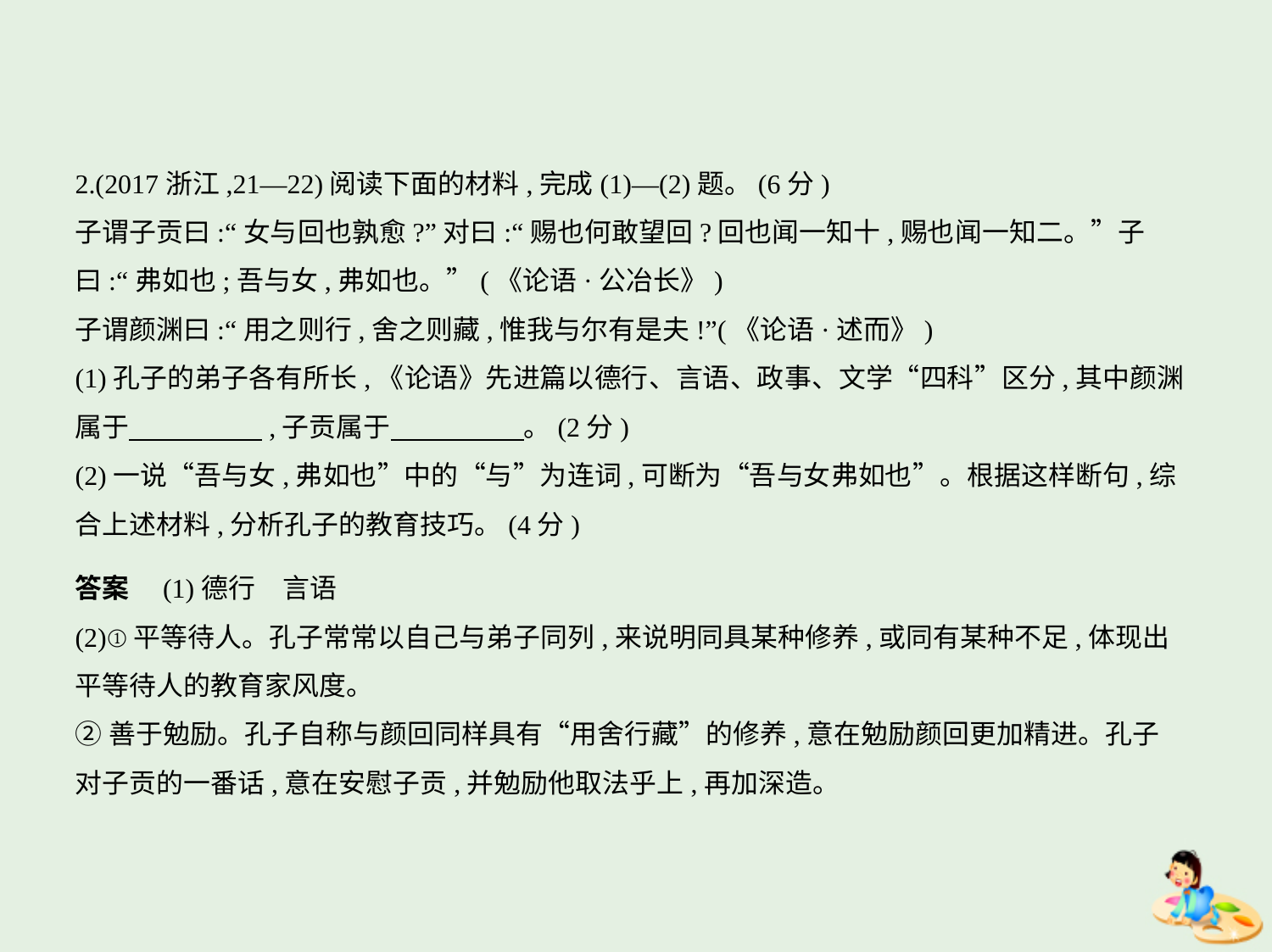

2.(2017浙江,21—22)阅读下面的材料,完成(1)—(2)题。(6分)
子谓子贡曰:“女与回也孰愈?”对曰:“赐也何敢望回?回也闻一知十,赐也闻一知二。”子
曰:“弗如也;吾与女,弗如也。”(《论语·公冶长》)
子谓颜渊曰:“用之则行,舍之则藏,惟我与尔有是夫!”(《论语·述而》)
(1)孔子的弟子各有所长,《论语》先进篇以德行、言语、政事、文学“四科”区分,其中颜渊
属于　　　　    ,子贡属于　　　　    。(2分)
(2)一说“吾与女,弗如也”中的“与”为连词,可断为“吾与女弗如也”。根据这样断句,综
合上述材料,分析孔子的教育技巧。(4分)
答案　(1)德行　言语
(2)①平等待人。孔子常常以自己与弟子同列,来说明同具某种修养,或同有某种不足,体现出
平等待人的教育家风度。
②善于勉励。孔子自称与颜回同样具有“用舍行藏”的修养,意在勉励颜回更加精进。孔子
对子贡的一番话,意在安慰子贡,并勉励他取法乎上,再加深造。